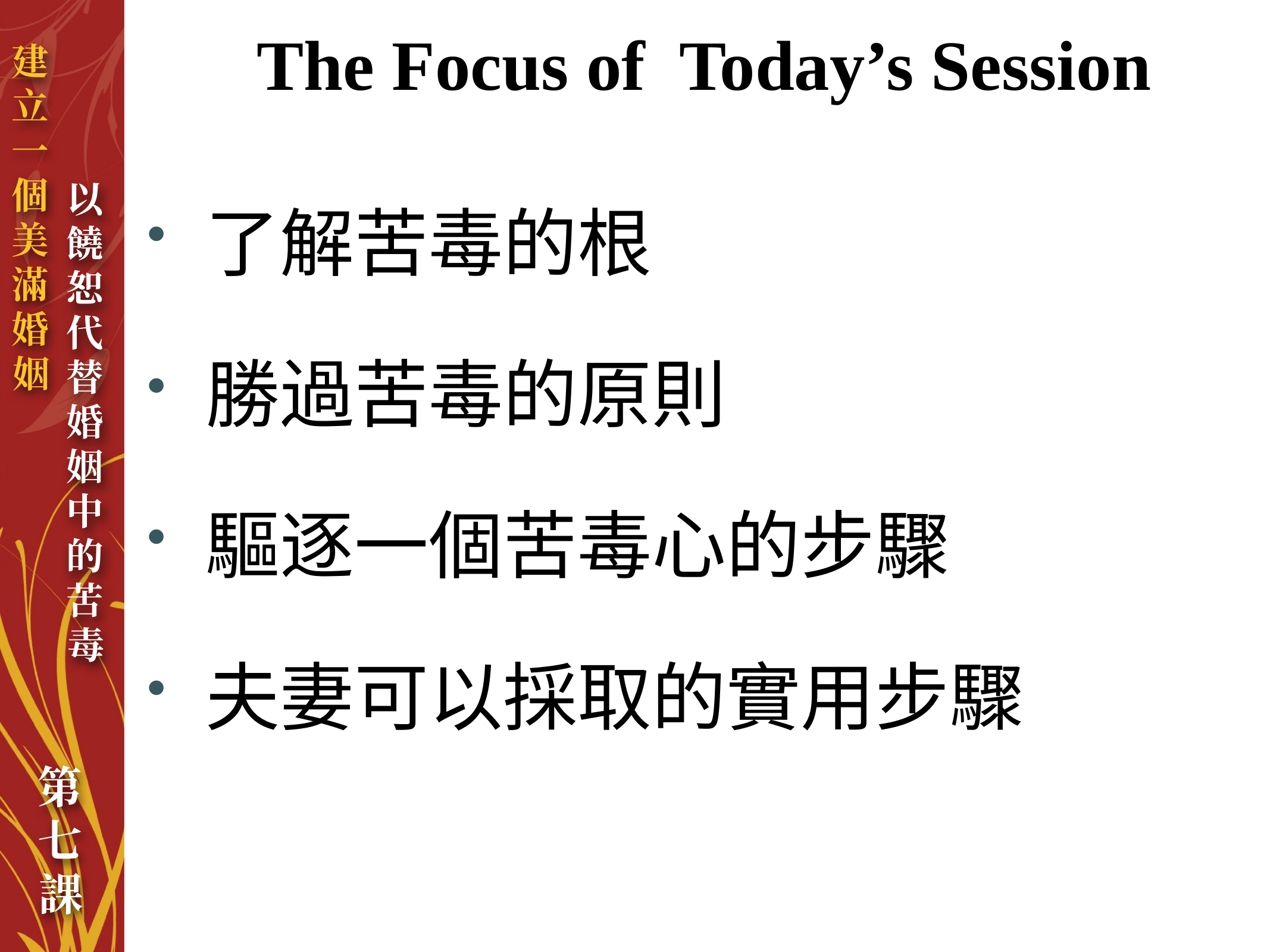

# The Focus of  Today’s Session
了解苦毒的根
勝過苦毒的原則
驅逐一個苦毒心的步驟
夫妻可以採取的實用步驟